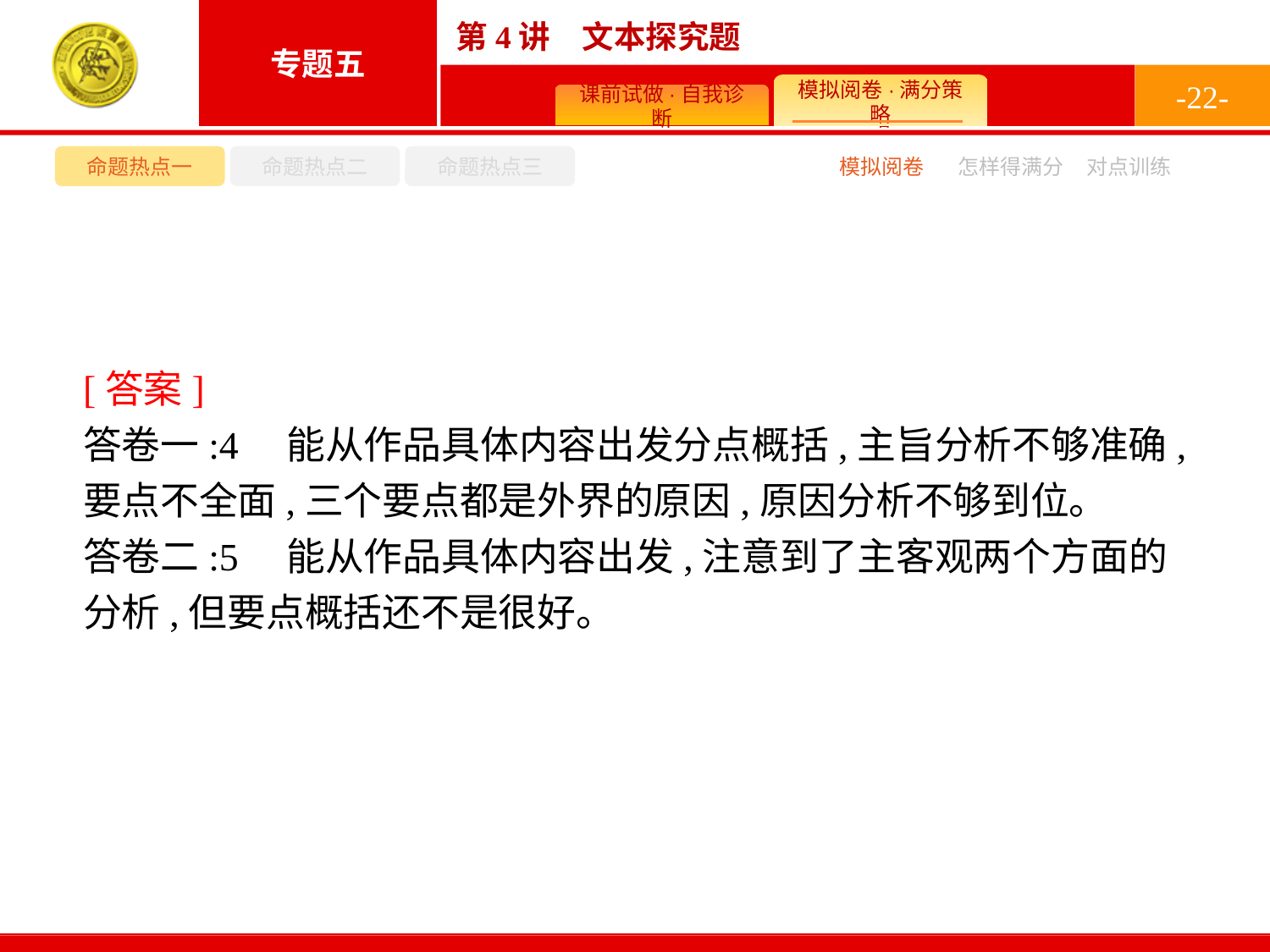

-22-
命题热点一
命题热点二
命题热点三
模拟阅卷
怎样得满分
对点训练
[答案]
答卷一:4　能从作品具体内容出发分点概括,主旨分析不够准确,要点不全面,三个要点都是外界的原因,原因分析不够到位。
答卷二:5　能从作品具体内容出发,注意到了主客观两个方面的分析,但要点概括还不是很好。